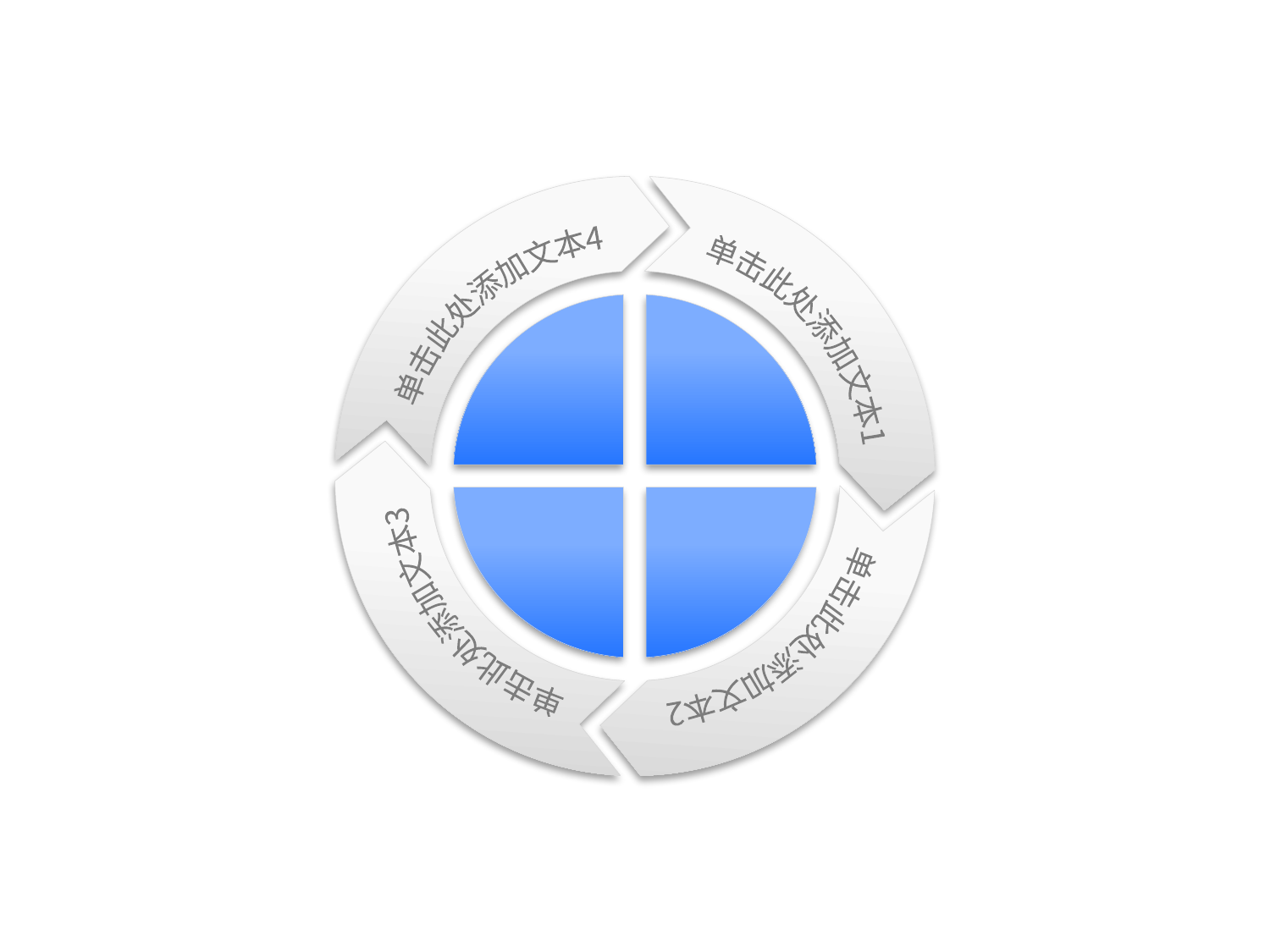

单击此处添加文本4

单击此处添加文本1
单击此处添加文本3

单击此处添加文本2